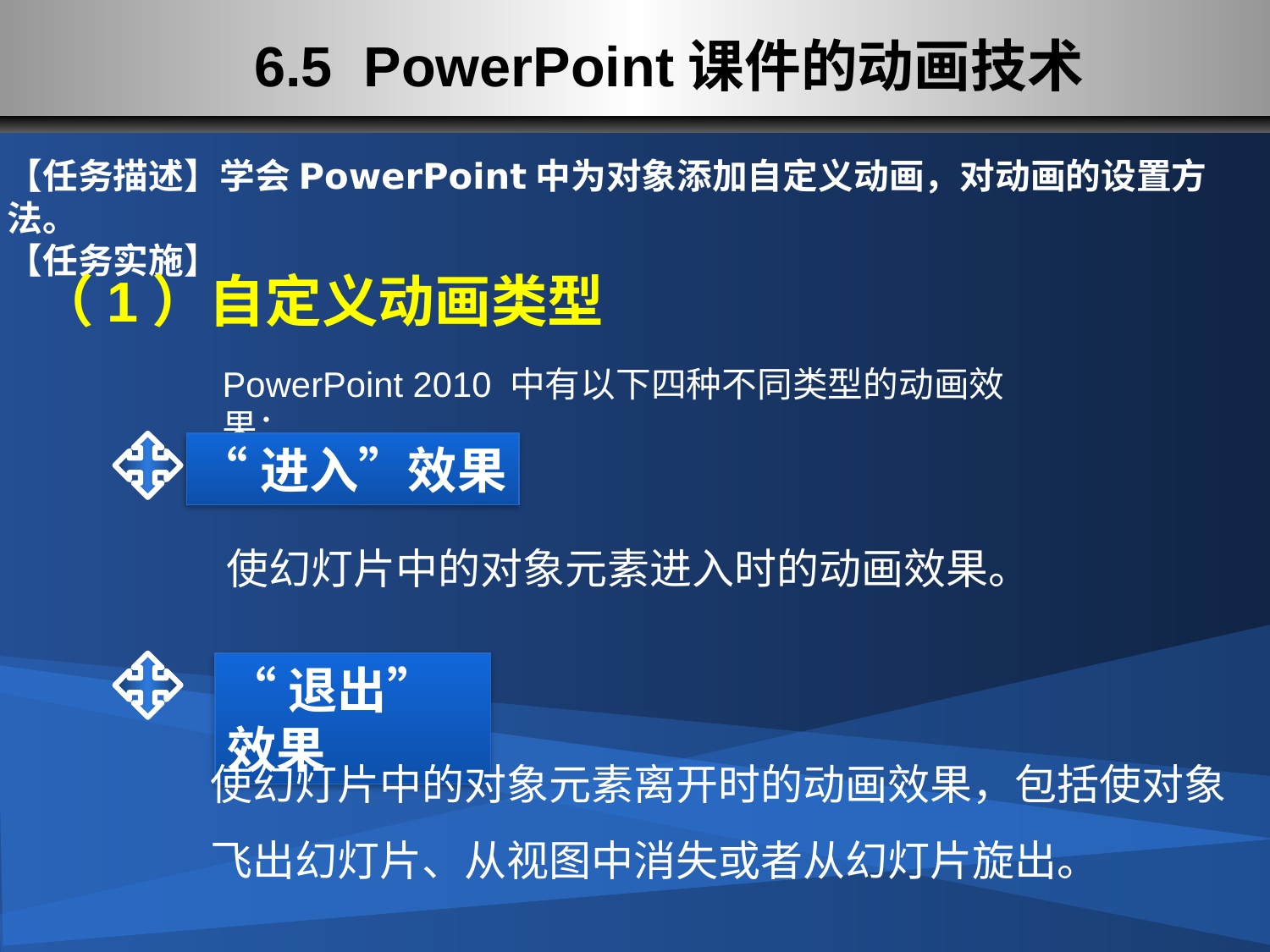

6.5  PowerPoint课件的动画技术
【任务描述】学会PowerPoint中为对象添加自定义动画，对动画的设置方法。
【任务实施】
（1）自定义动画类型
PowerPoint 2010 中有以下四种不同类型的动画效果：

“进入”效果
使幻灯片中的对象元素进入时的动画效果。

“退出”效果
使幻灯片中的对象元素离开时的动画效果，包括使对象飞出幻灯片、从视图中消失或者从幻灯片旋出。